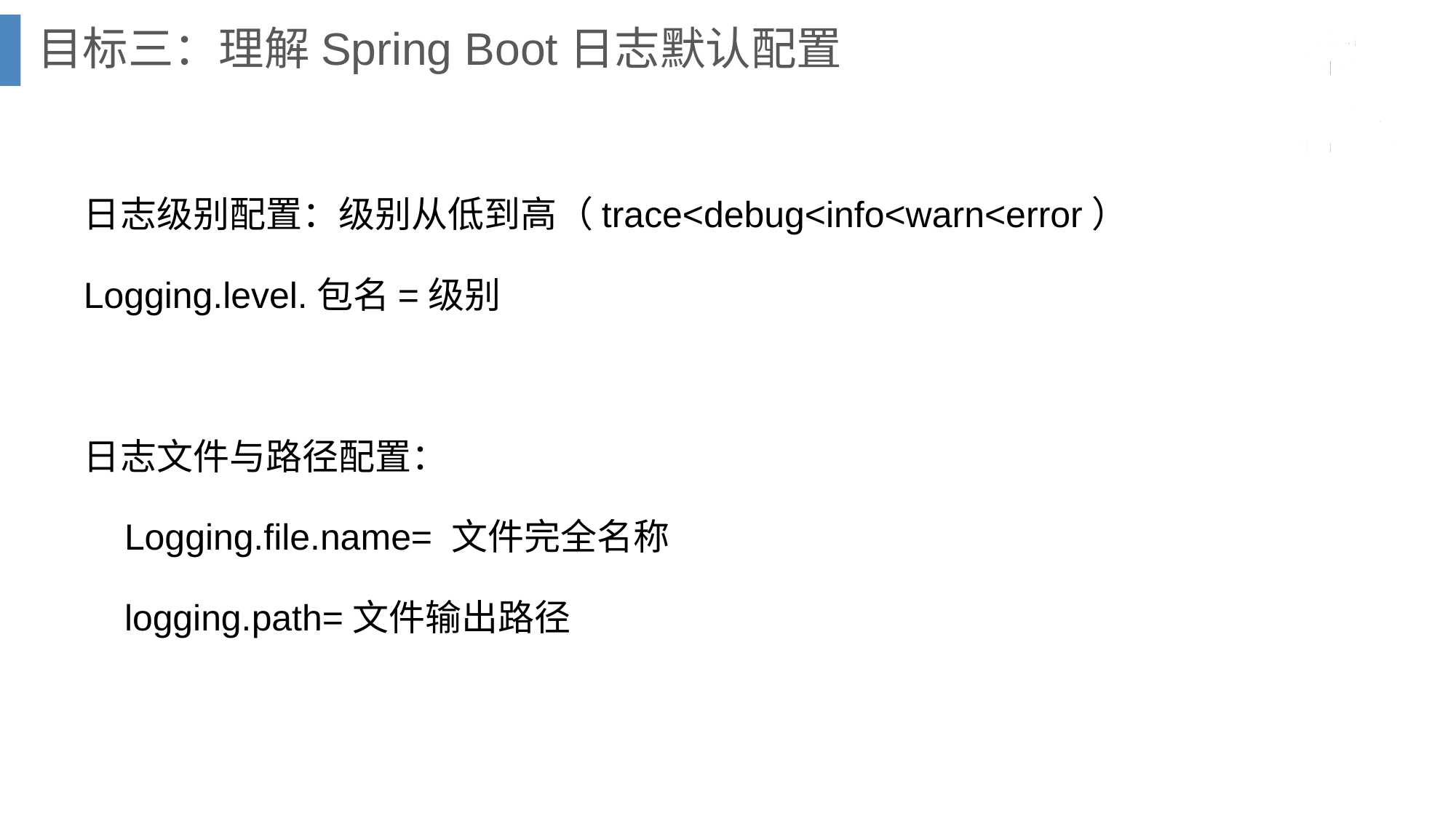

目标三：理解Spring Boot日志默认配置
日志级别配置：级别从低到高（trace<debug<info<warn<error）
Logging.level.包名=级别

日志文件与路径配置：
    Logging.file.name= 文件完全名称
    logging.path=文件输出路径